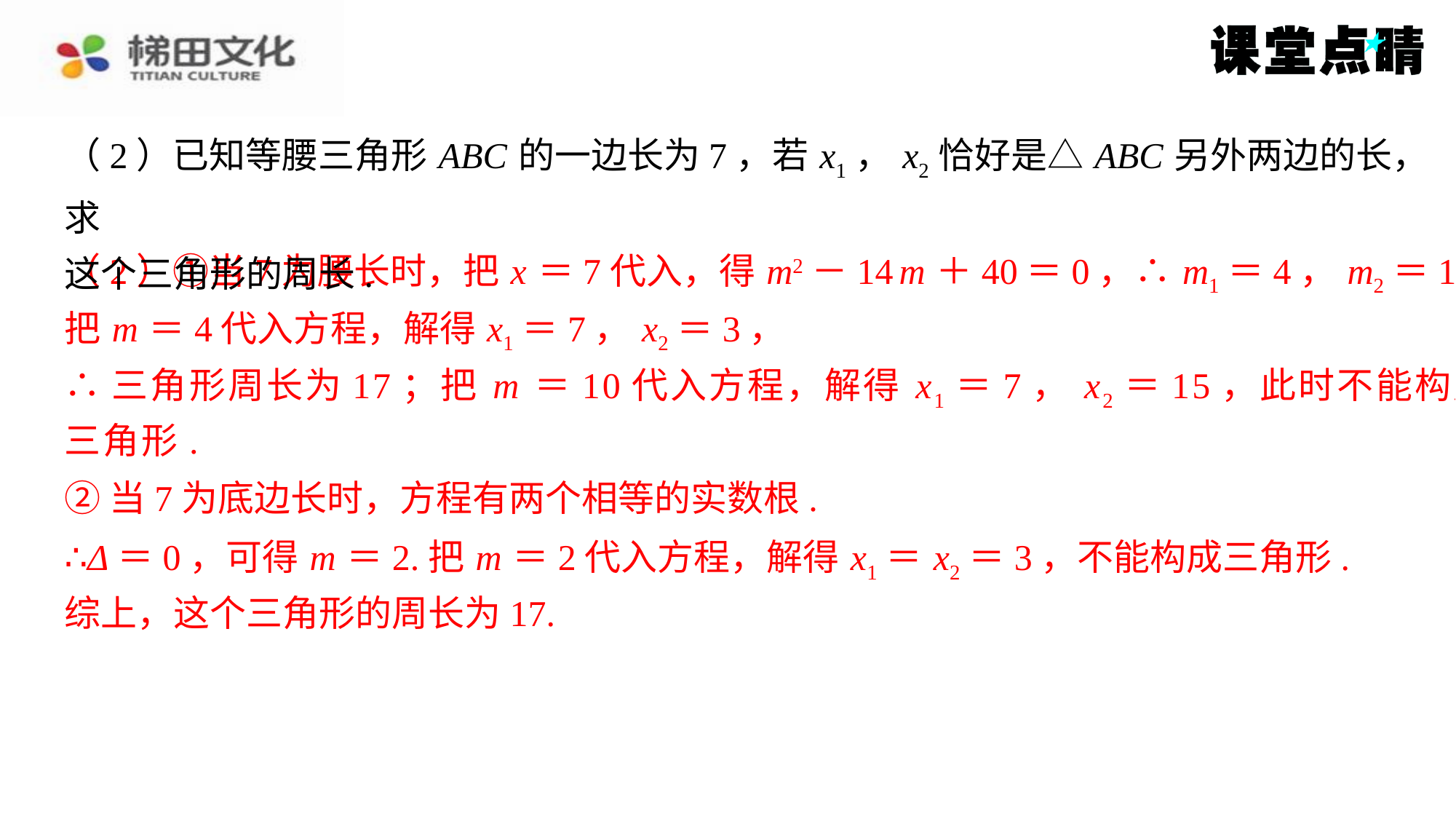

（2）已知等腰三角形 ABC 的一边长为7，若 x1， x2恰好是△ ABC 另外两边的长，求
这个三角形的周长.
（2）①当7为腰长时，把 x ＝7代入，得 m2－14 m ＋40＝0，∴ m1＝4， m2＝10，
（2）①当7为腰长时，把 x ＝7代入，得 m2－14 m ＋40＝0，∴ m1＝4， m2＝10，
把 m ＝4代入方程，解得 x1＝7， x2＝3，
把 m ＝4代入方程，解得 x1＝7， x2＝3，
∴三角形周长为17；把 m ＝10代入方程，解得 x1＝7， x2＝15，此时不能构成
∴三角形周长为17；把 m ＝10代入方程，解得 x1＝7， x2＝15，此时不能构成
三角形.
三角形.
②当7为底边长时，方程有两个相等的实数根.
②当7为底边长时，方程有两个相等的实数根.
∴Δ＝0，可得 m ＝2.把 m ＝2代入方程，解得 x1＝ x2＝3，不能构成三角形.
∴Δ＝0，可得 m ＝2.把 m ＝2代入方程，解得 x1＝ x2＝3，不能构成三角形.
综上，这个三角形的周长为17.
综上，这个三角形的周长为17.